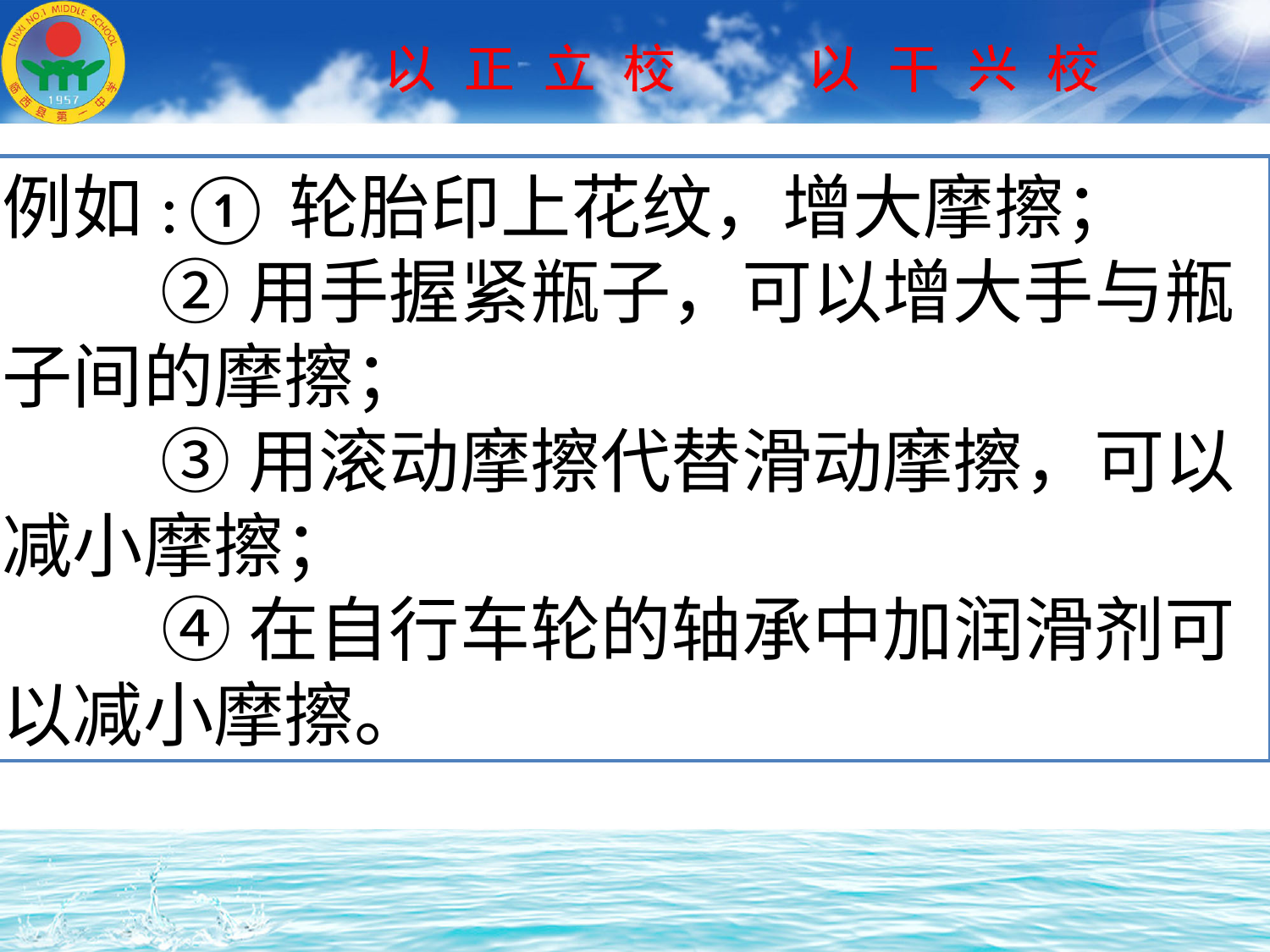

例如:①轮胎印上花纹，增大摩擦；
          ②用手握紧瓶子，可以增大手与瓶子间的摩擦；
          ③用滚动摩擦代替滑动摩擦，可以减小摩擦；
          ④在自行车轮的轴承中加润滑剂可以减小摩擦。